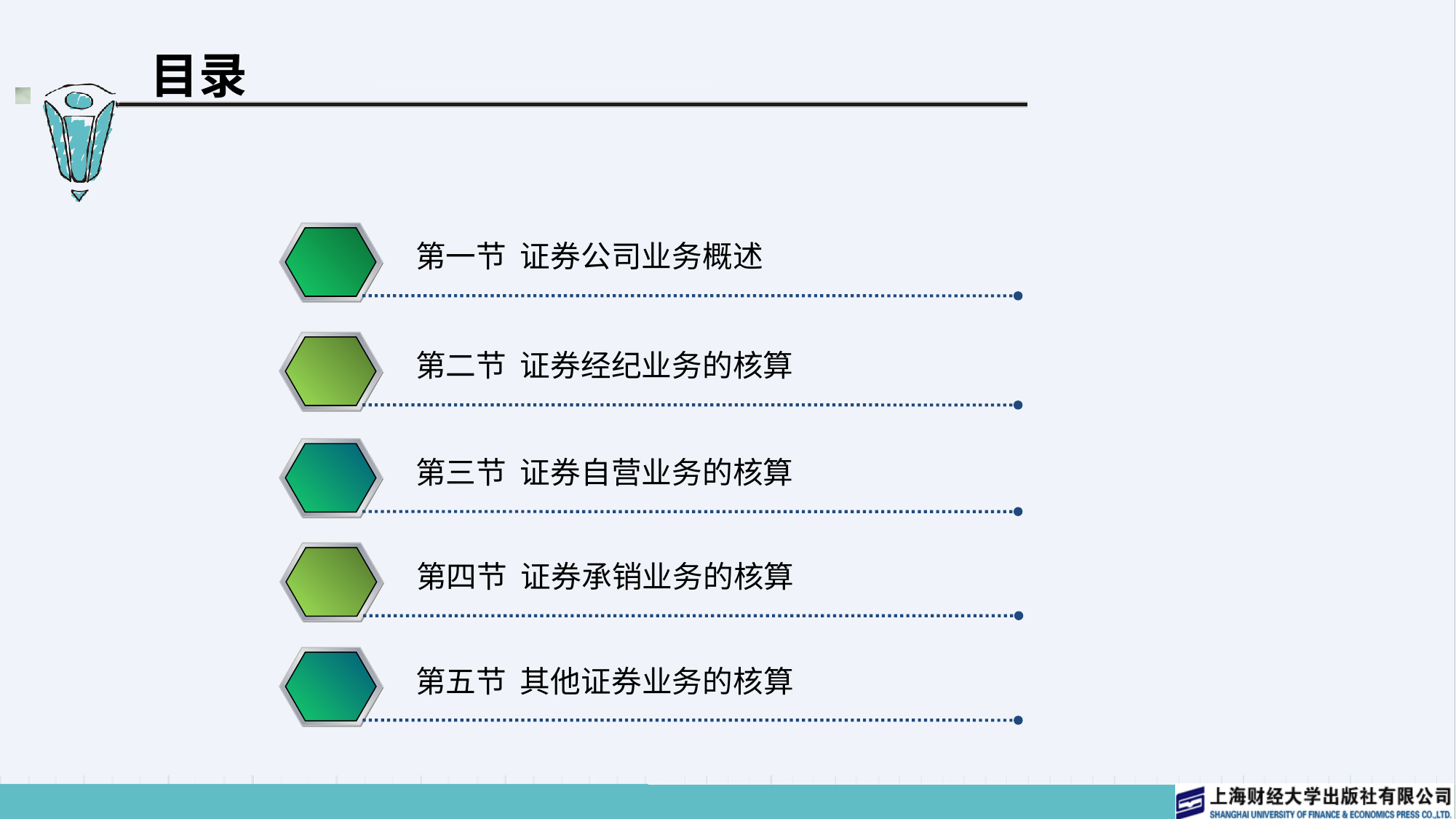

# 目录

第一节  证券公司业务概述

第二节  证券经纪业务的核算

第三节  证券自营业务的核算

第四节  证券承销业务的核算

第五节  其他证券业务的核算